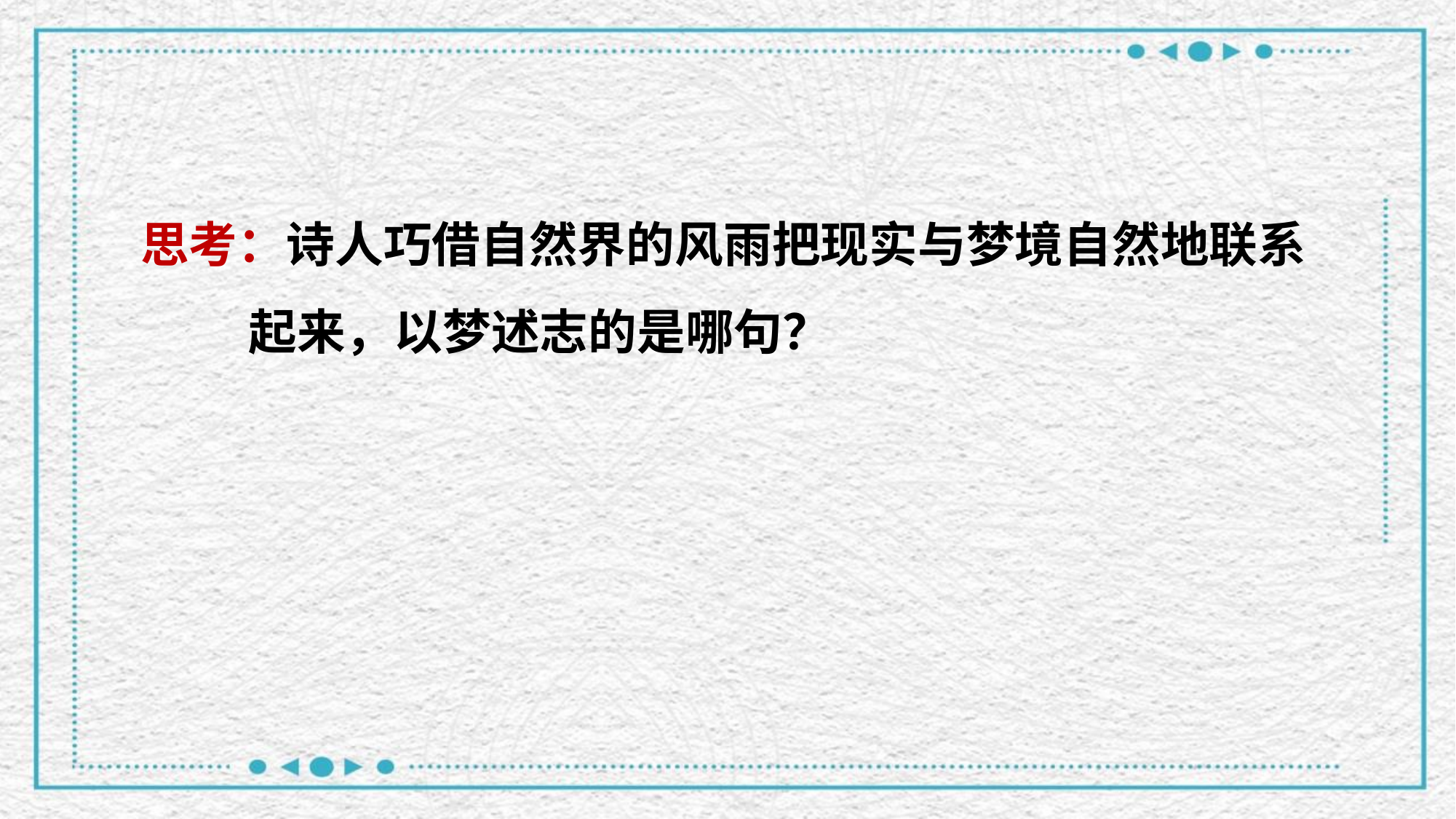

思考：诗人巧借自然界的风雨把现实与梦境自然地联系起来，以梦述志的是哪句？